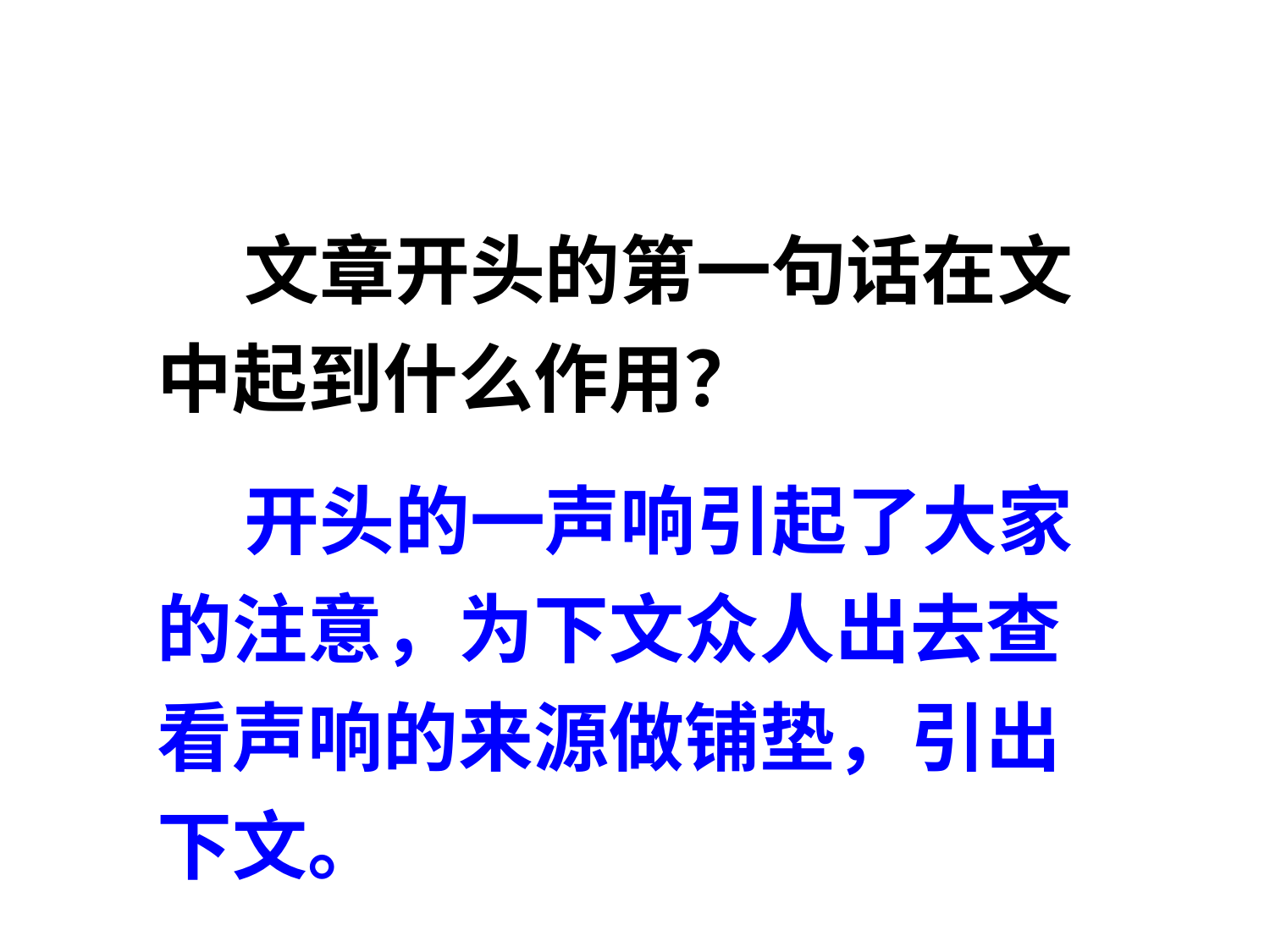

文章开头的第一句话在文中起到什么作用？
    开头的一声响引起了大家的注意，为下文众人出去查看声响的来源做铺垫，引出下文。